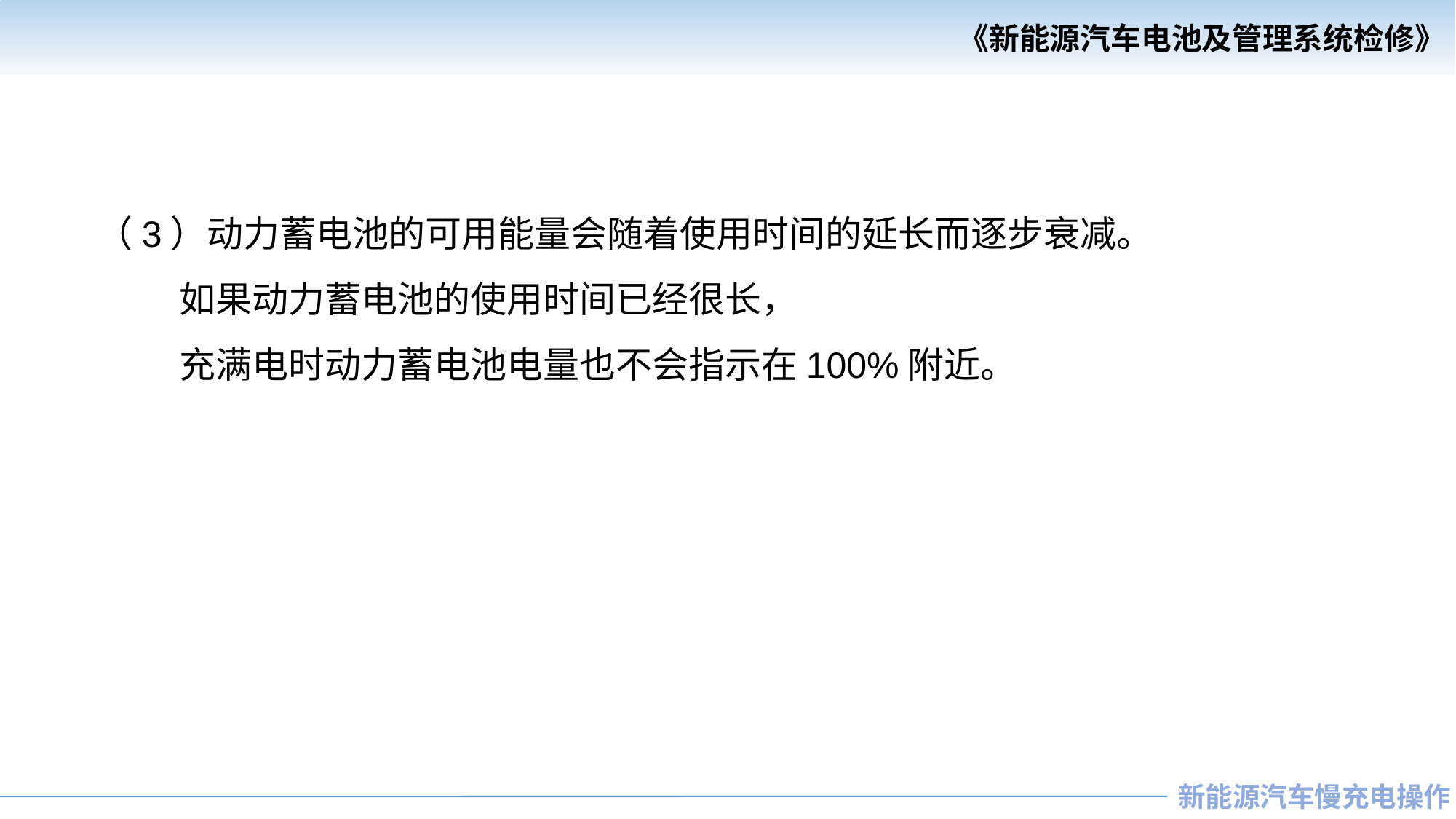

（3）动力蓄电池的可用能量会随着使用时间的延长而逐步衰减。
         如果动力蓄电池的使用时间已经很长，
         充满电时动力蓄电池电量也不会指示在100%附近。